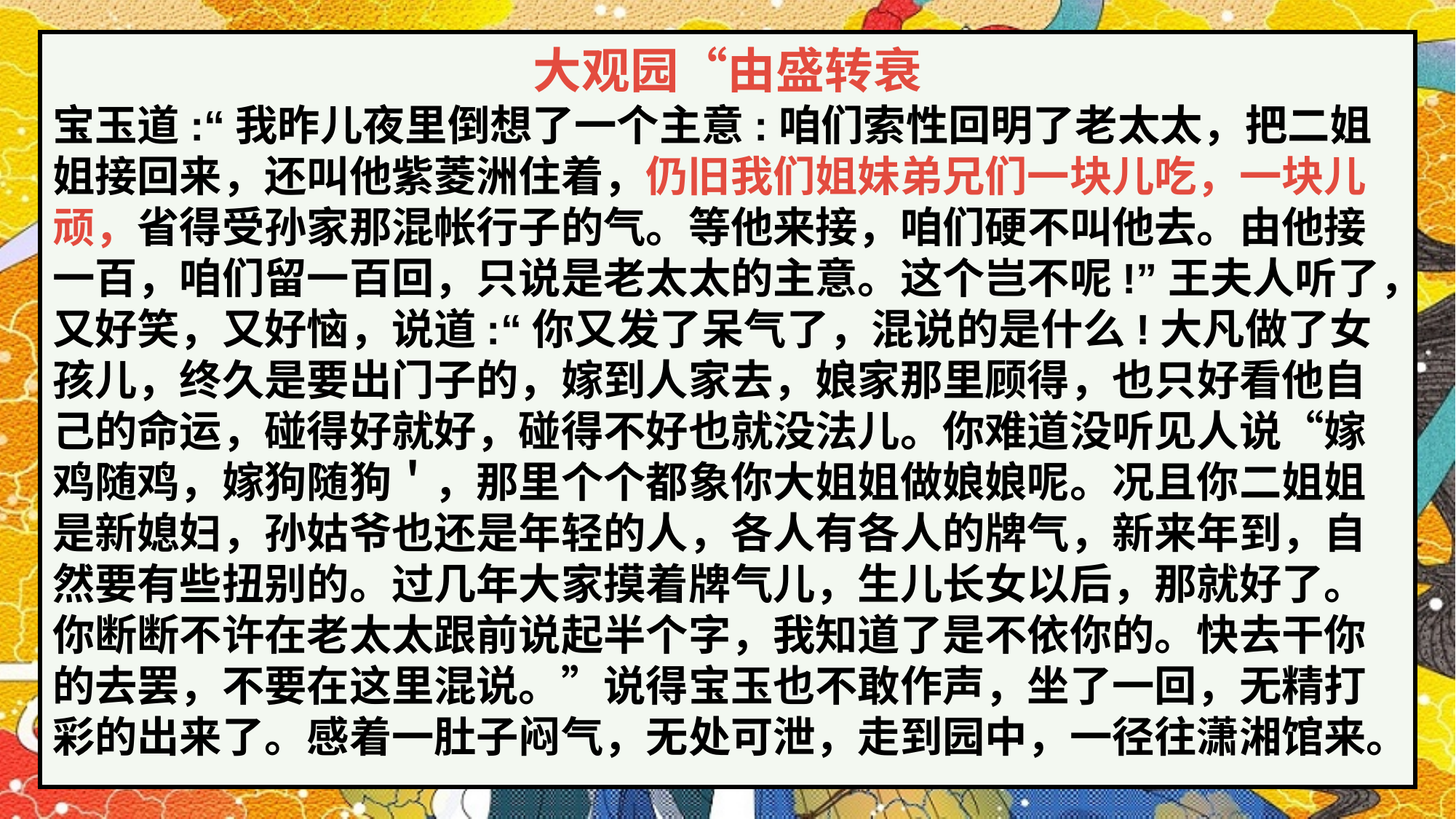

大观园“由盛转衰
宝玉道:“我昨儿夜里倒想了一个主意:咱们索性回明了老太太，把二姐姐接回来，还叫他紫菱洲住着，仍旧我们姐妹弟兄们一块儿吃，一块儿顽，省得受孙家那混帐行子的气。等他来接，咱们硬不叫他去。由他接一百，咱们留一百回，只说是老太太的主意。这个岂不呢!”王夫人听了，又好笑，又好恼，说道:“你又发了呆气了，混说的是什么!大凡做了女孩儿，终久是要出门子的，嫁到人家去，娘家那里顾得，也只好看他自己的命运，碰得好就好，碰得不好也就没法儿。你难道没听见人说“嫁鸡随鸡，嫁狗随狗＇，那里个个都象你大姐姐做娘娘呢。况且你二姐姐是新媳妇，孙姑爷也还是年轻的人，各人有各人的牌气，新来年到，自然要有些扭别的。过几年大家摸着牌气儿，生儿长女以后，那就好了。你断断不许在老太太跟前说起半个字，我知道了是不依你的。快去干你的去罢，不要在这里混说。”说得宝玉也不敢作声，坐了一回，无精打彩的出来了。感着一肚子闷气，无处可泄，走到园中，一径往潇湘馆来。